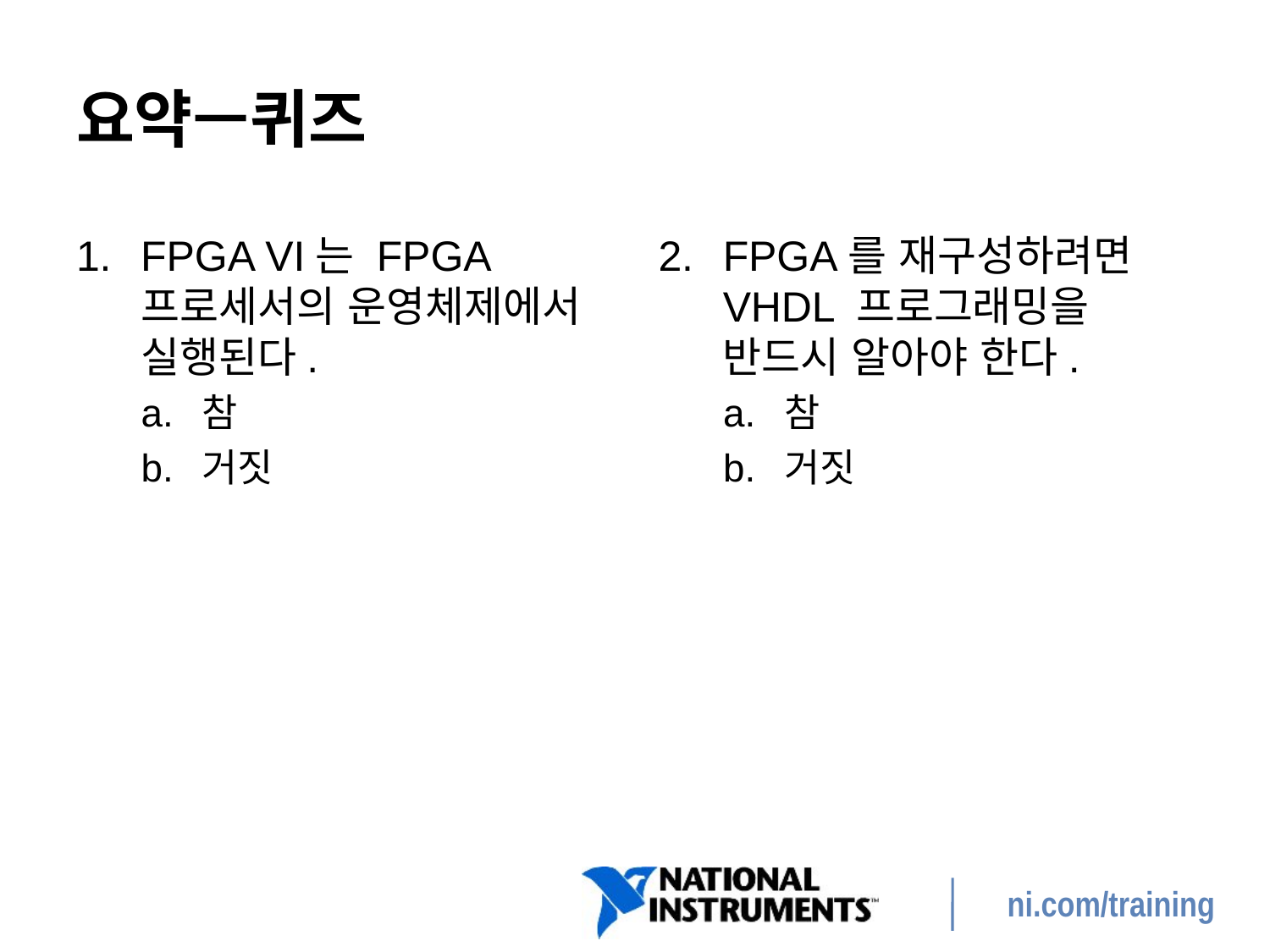

# 요약—퀴즈
1.	FPGA VI는 FPGA 프로세서의 운영체제에서 실행된다.
a.	참
b.	거짓

2.	FPGA를 재구성하려면 VHDL 프로그래밍을 반드시 알아야 한다.
a.	참
b.	거짓